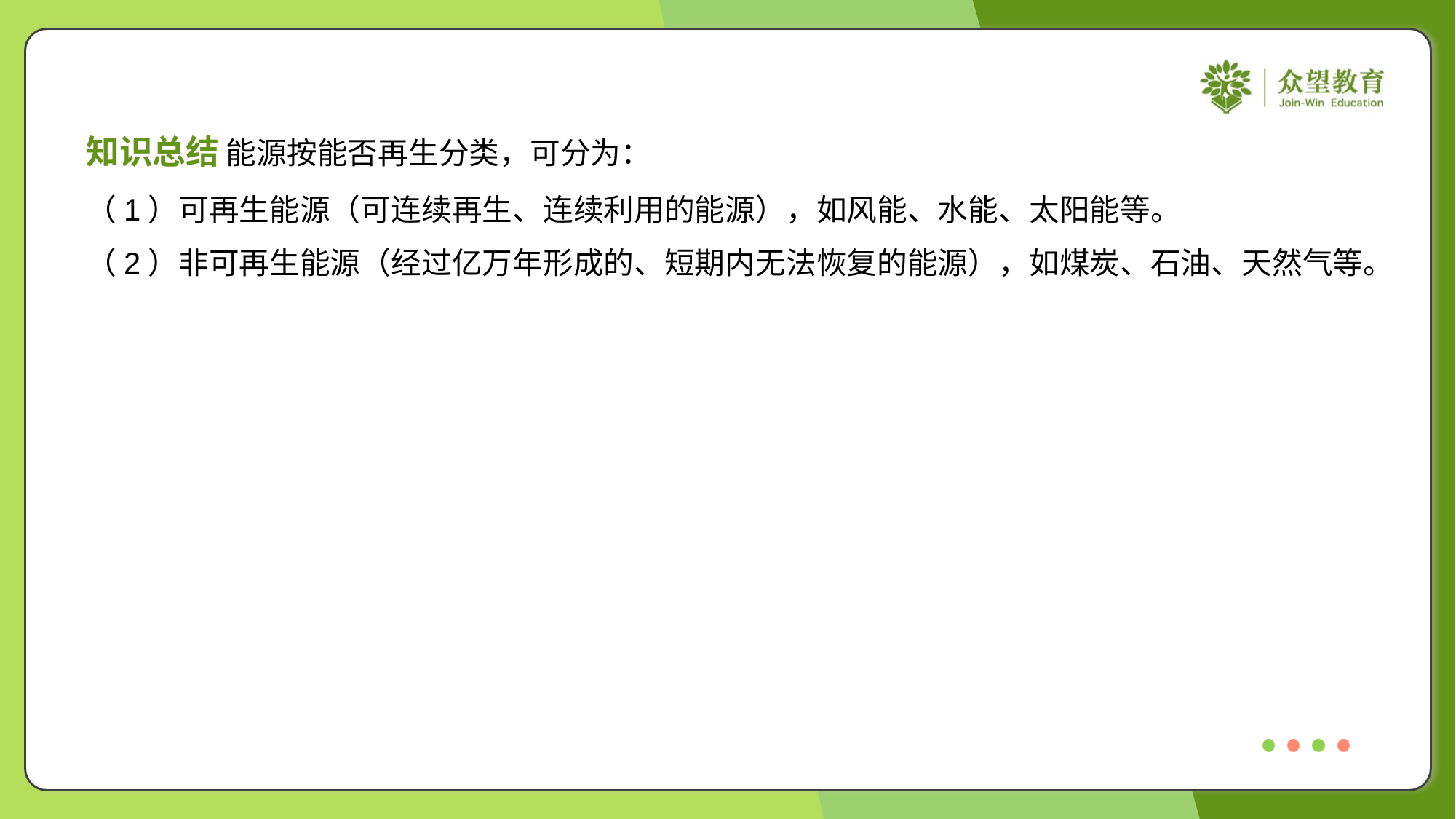

知识总结 能源按能否再生分类，可分为：
（1）可再生能源（可连续再生、连续利用的能源），如风能、水能、太阳能等。
（2）非可再生能源（经过亿万年形成的、短期内无法恢复的能源），如煤炭、石油、天然气等。